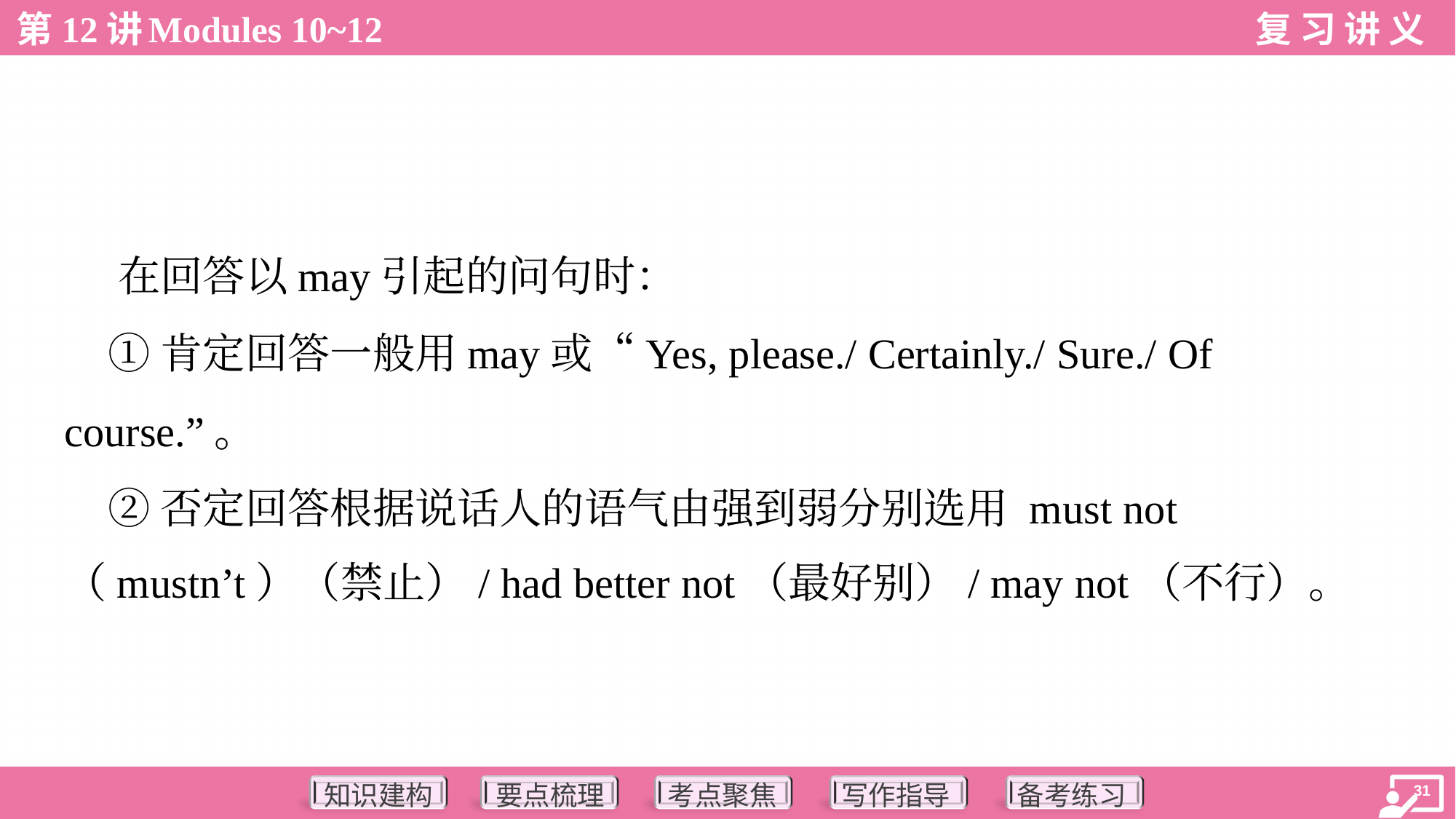

在回答以may引起的问句时：
    ①肯定回答一般用may或“Yes, please./ Certainly./ Sure./ Of
course.”。
    ②否定回答根据说话人的语气由强到弱分别选用 must not
（mustn’t）（禁止）/ had better not（最好别）/ may not（不行）。